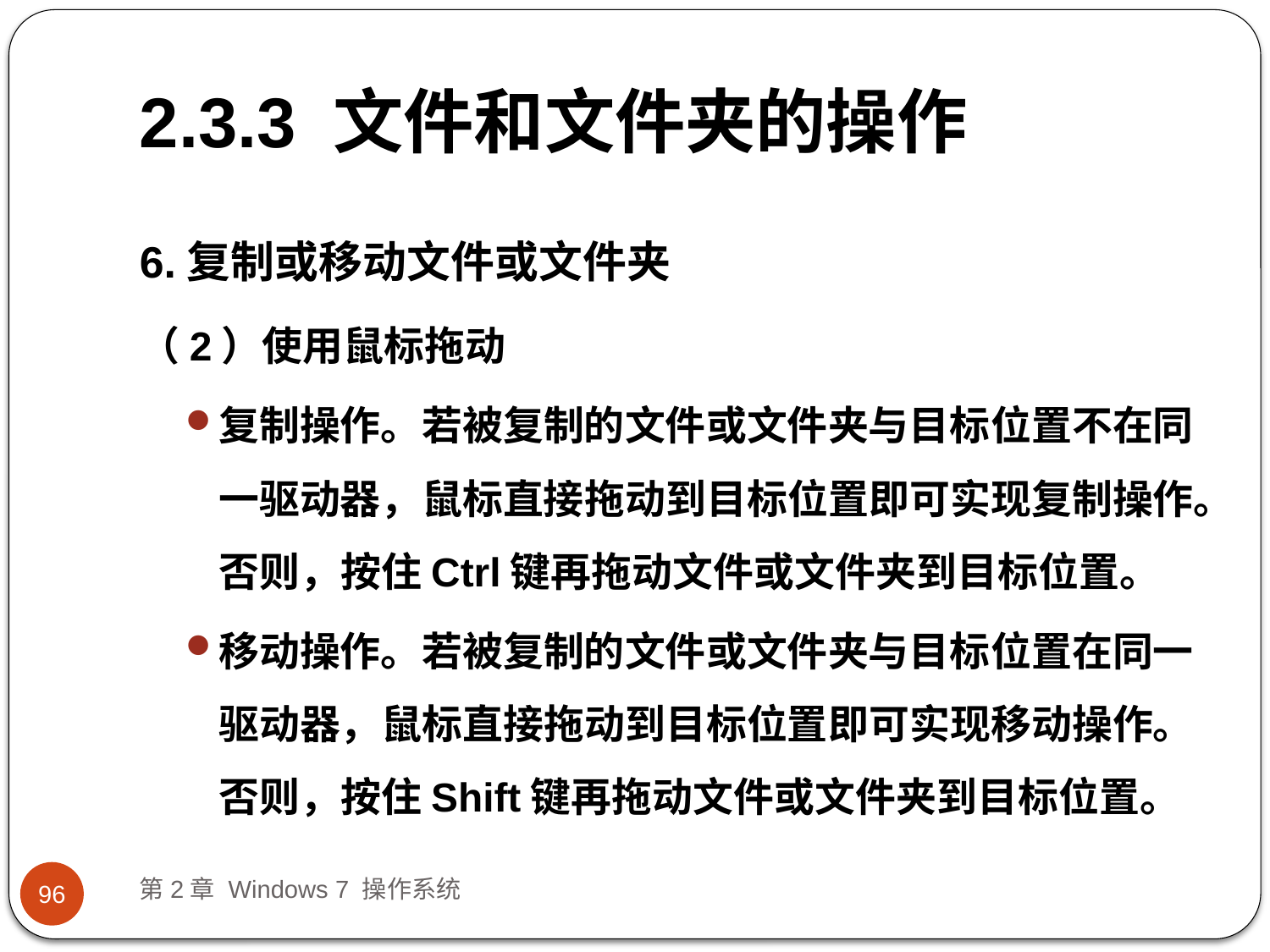

# 2.3.3 文件和文件夹的操作
6.复制或移动文件或文件夹
（2）使用鼠标拖动
复制操作。若被复制的文件或文件夹与目标位置不在同一驱动器，鼠标直接拖动到目标位置即可实现复制操作。否则，按住Ctrl键再拖动文件或文件夹到目标位置。
移动操作。若被复制的文件或文件夹与目标位置在同一驱动器，鼠标直接拖动到目标位置即可实现移动操作。否则，按住Shift键再拖动文件或文件夹到目标位置。
第2章 Windows 7 操作系统
96